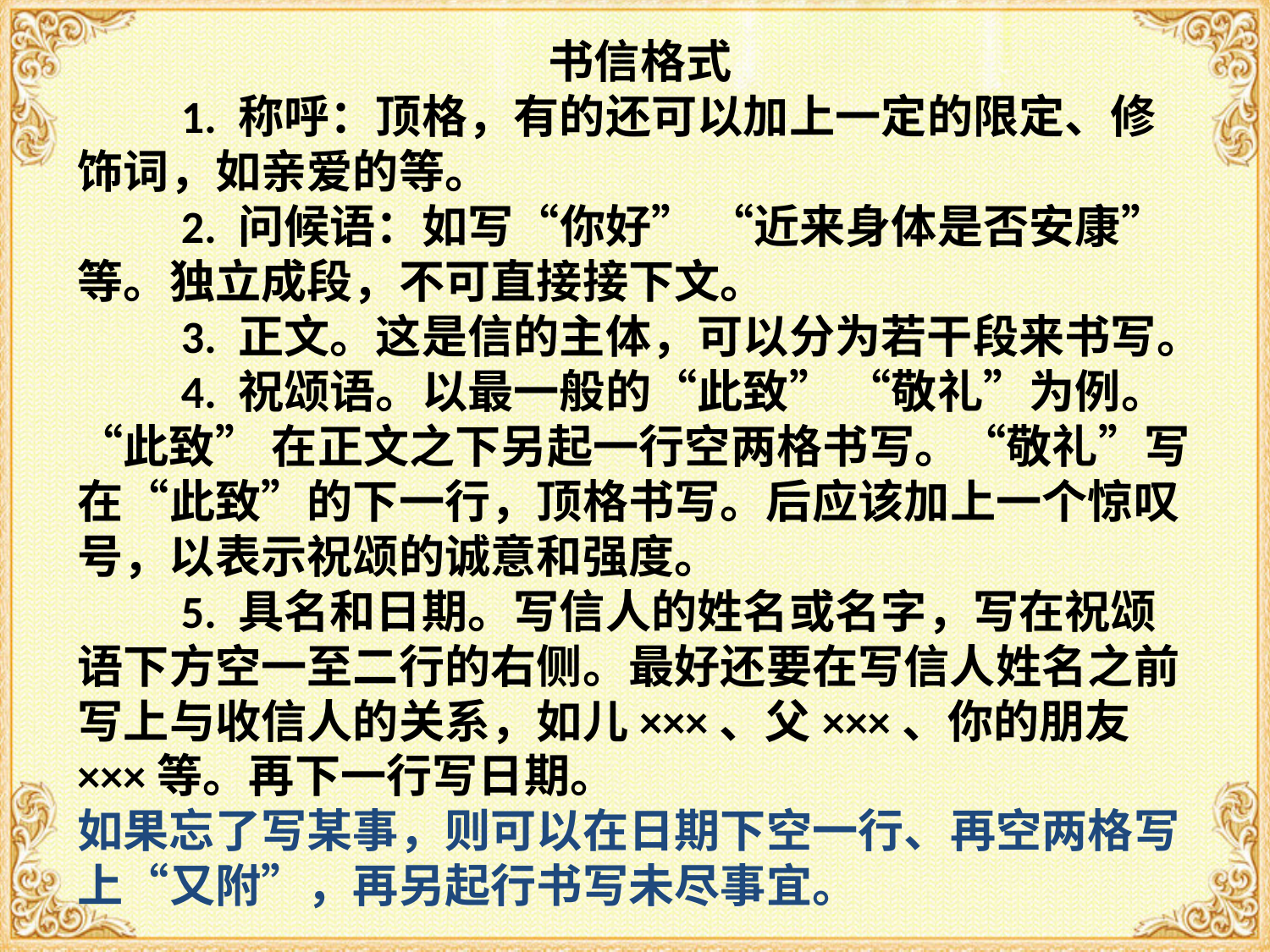

书信格式
          1. 称呼：顶格，有的还可以加上一定的限定、修饰词，如亲爱的等。
          2. 问候语：如写“你好” “近来身体是否安康”等。独立成段，不可直接接下文。
          3. 正文。这是信的主体，可以分为若干段来书写。
          4. 祝颂语。以最一般的“此致” “敬礼”为例。“此致” 在正文之下另起一行空两格书写。“敬礼”写在“此致”的下一行，顶格书写。后应该加上一个惊叹号，以表示祝颂的诚意和强度。
          5. 具名和日期。写信人的姓名或名字，写在祝颂语下方空一至二行的右侧。最好还要在写信人姓名之前写上与收信人的关系，如儿×××、父×××、你的朋友×××等。再下一行写日期。
如果忘了写某事，则可以在日期下空一行、再空两格写上“又附”，再另起行书写未尽事宜。